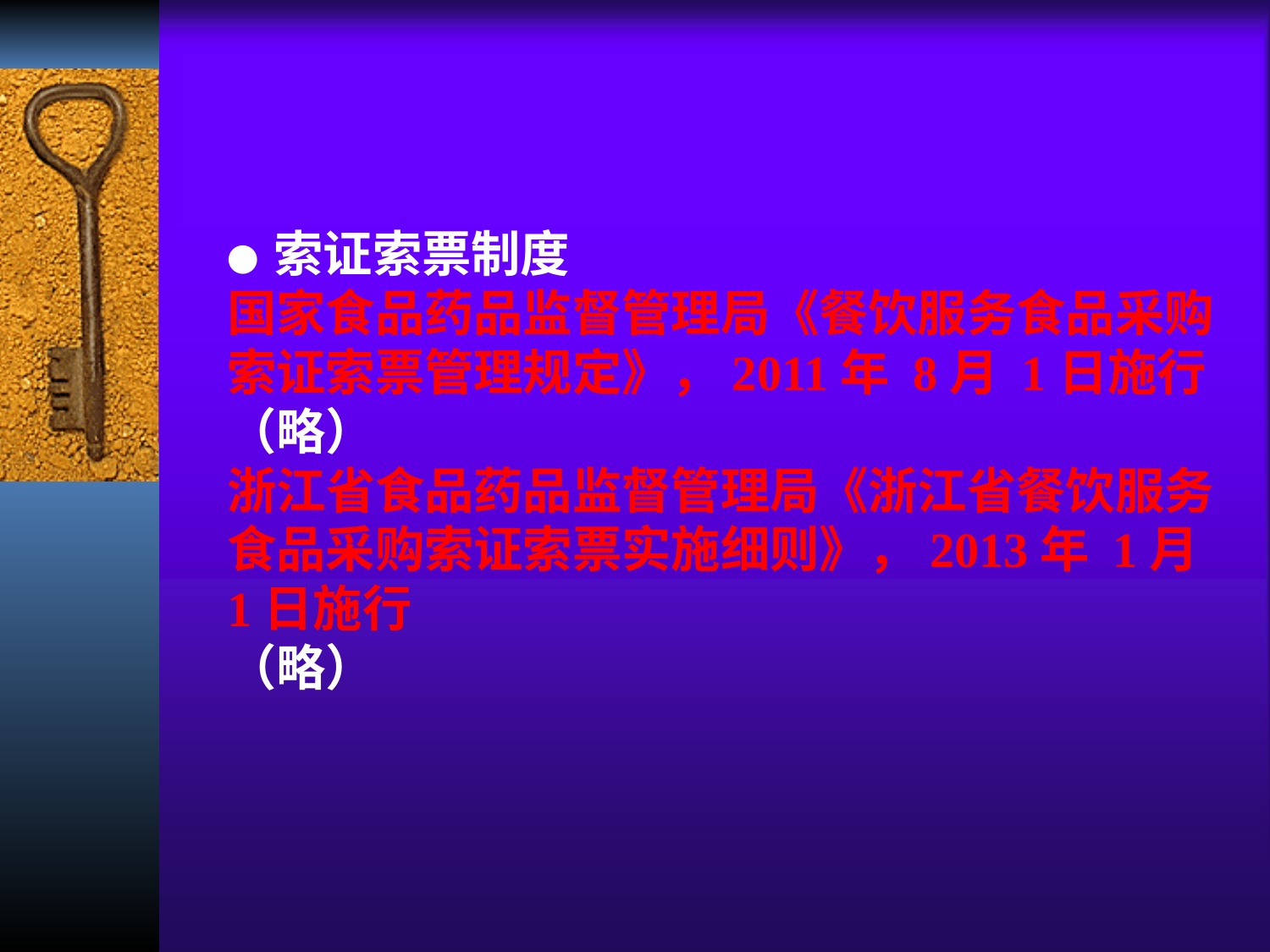

● 索证索票制度
国家食品药品监督管理局《餐饮服务食品采购索证索票管理规定》，2011年 8月 1日施行
（略）
浙江省食品药品监督管理局《浙江省餐饮服务食品采购索证索票实施细则》，2013年 1月 1日施行
（略）